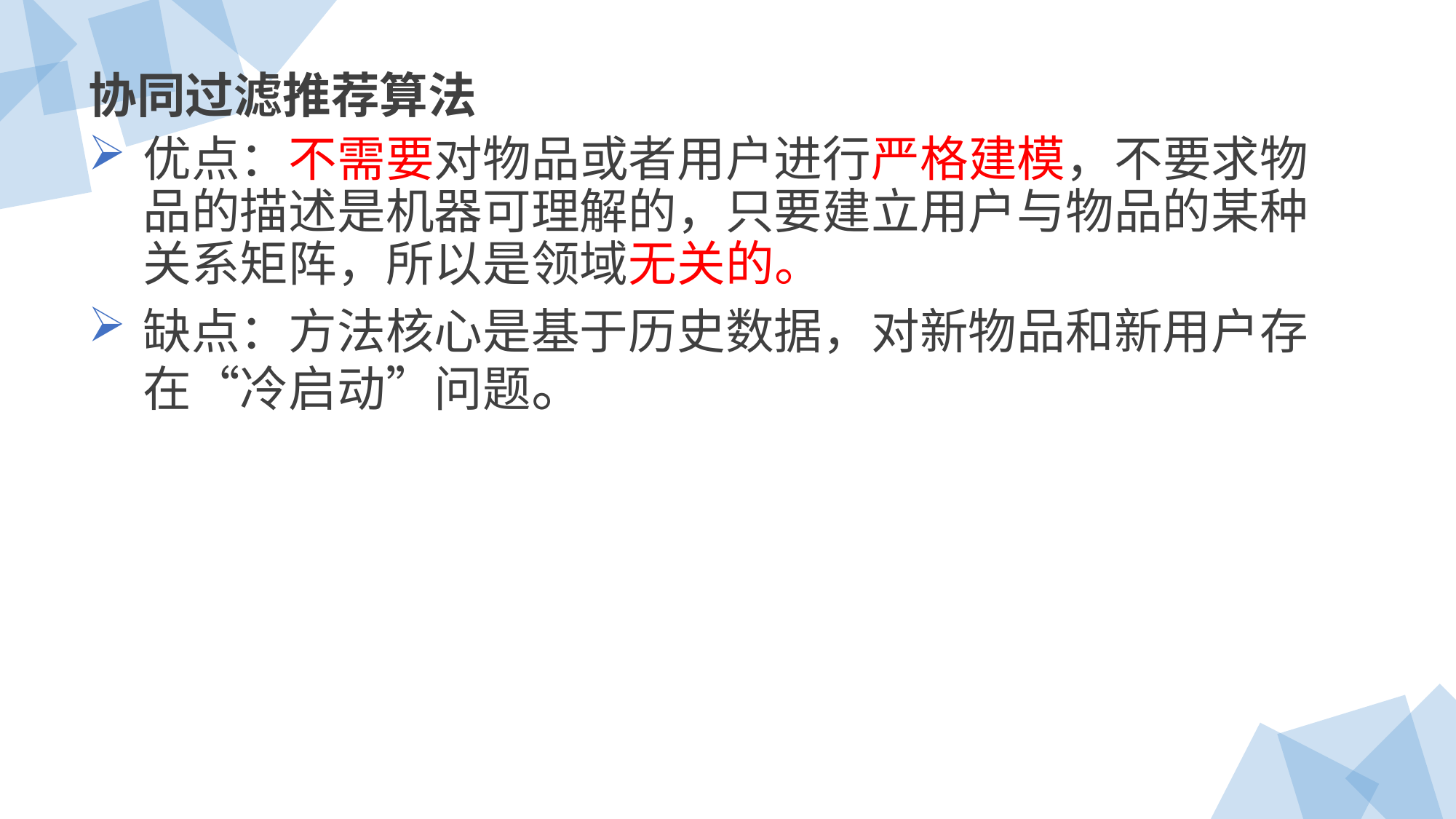

协同过滤推荐算法
优点：不需要对物品或者用户进行严格建模，不要求物品的描述是机器可理解的，只要建立用户与物品的某种关系矩阵，所以是领域无关的。
缺点：方法核心是基于历史数据，对新物品和新用户存在“冷启动”问题。